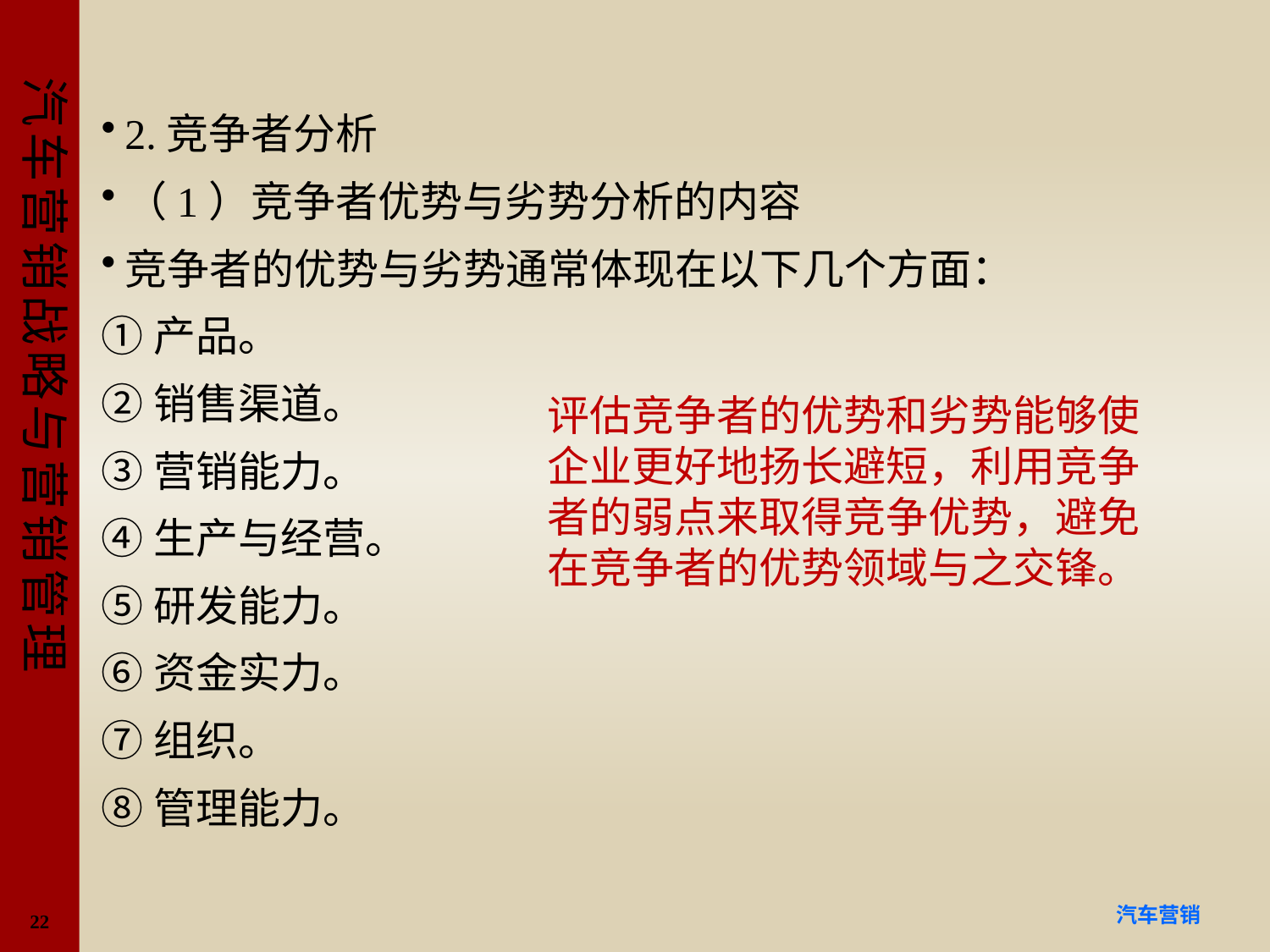

#
2.竞争者分析
（1）竞争者优势与劣势分析的内容
竞争者的优势与劣势通常体现在以下几个方面：
①产品。
②销售渠道。
③营销能力。
④生产与经营。
⑤研发能力。
⑥资金实力。
⑦组织。
⑧管理能力。

评估竞争者的优势和劣势能够使企业更好地扬长避短，利用竞争者的弱点来取得竞争优势，避免在竞争者的优势领域与之交锋。
22